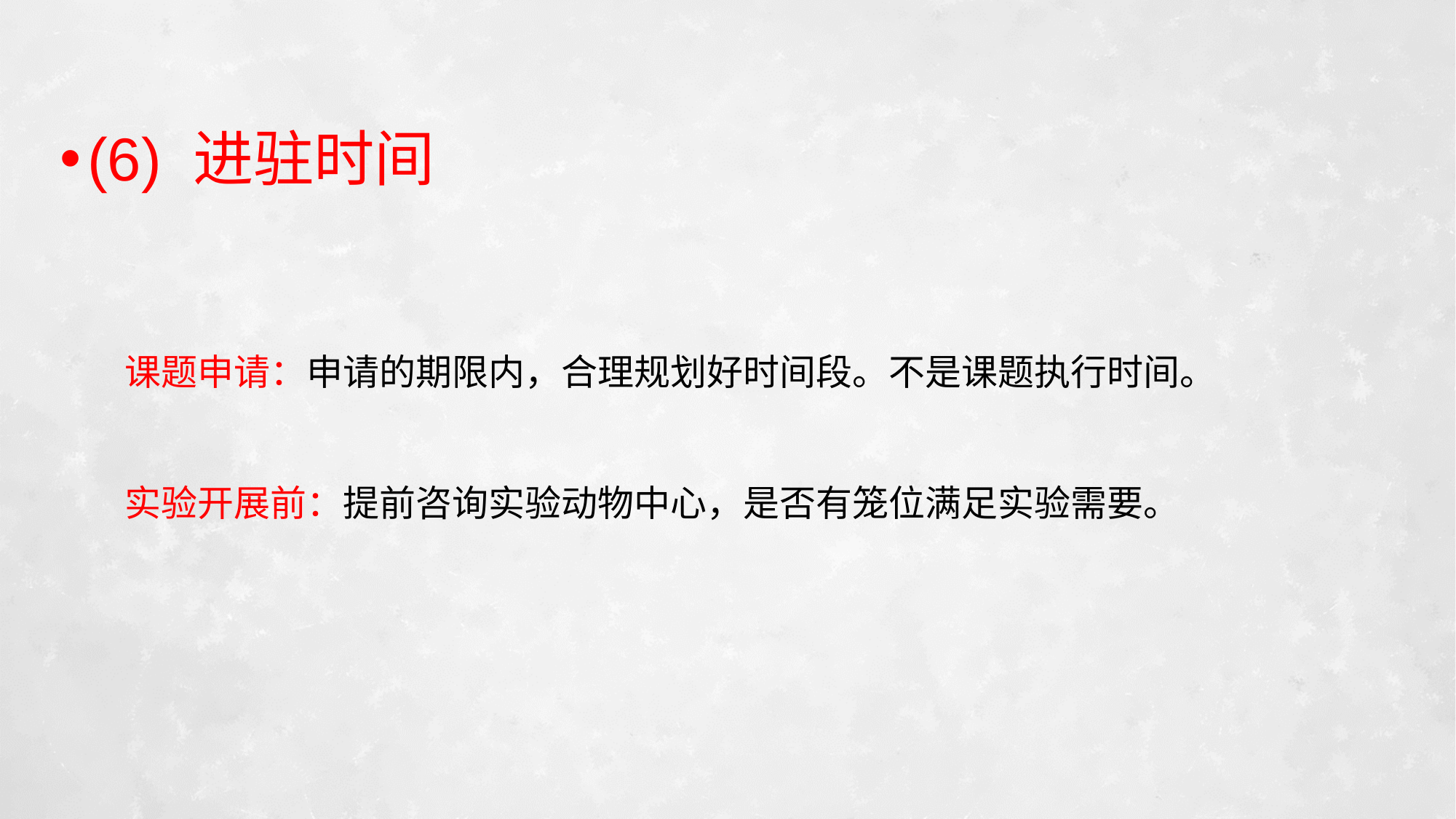

(6) 进驻时间
课题申请：申请的期限内，合理规划好时间段。不是课题执行时间。

实验开展前：提前咨询实验动物中心，是否有笼位满足实验需要。